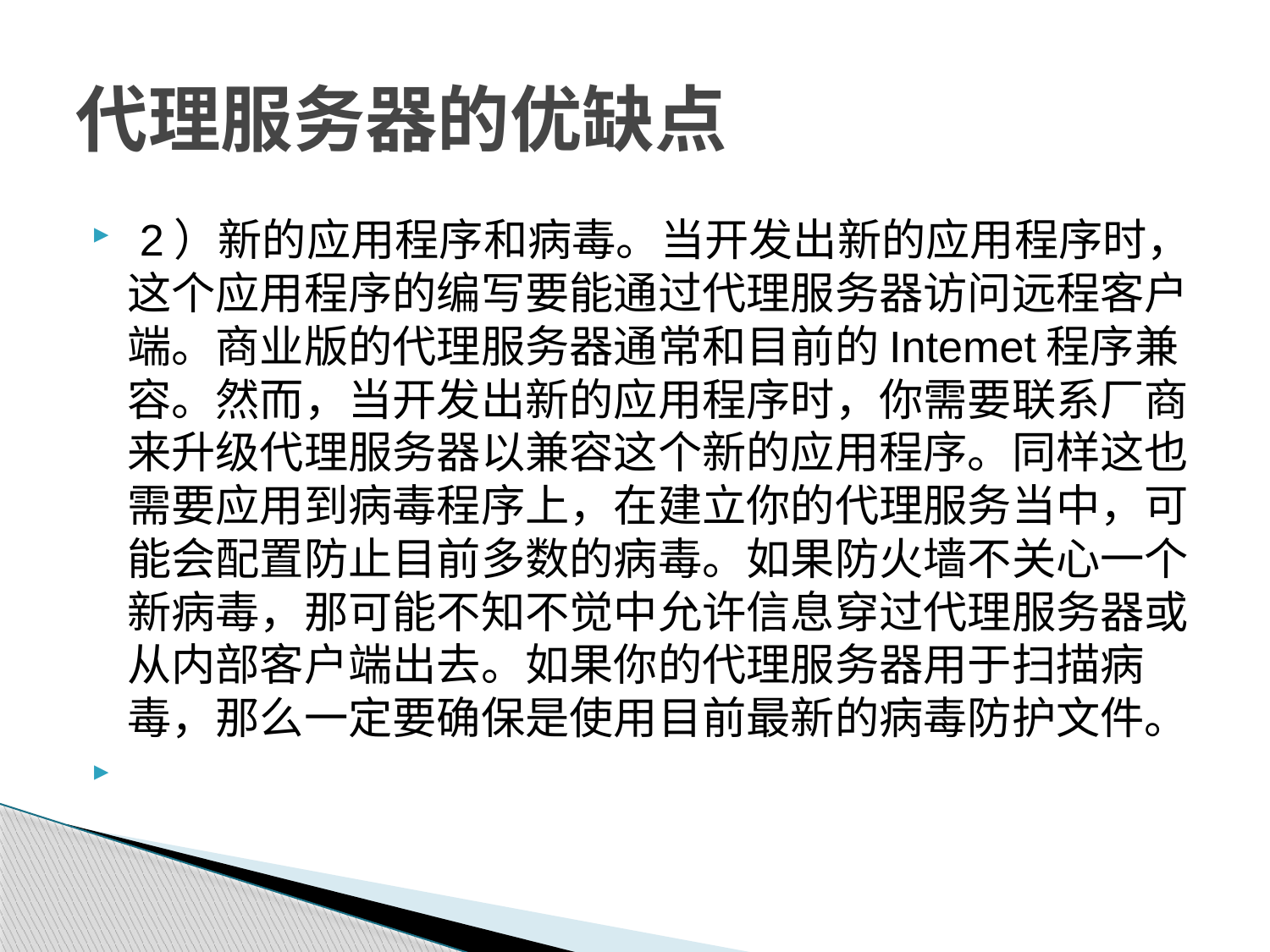

# 代理服务器的优缺点
 2）新的应用程序和病毒。当开发出新的应用程序时，这个应用程序的编写要能通过代理服务器访问远程客户端。商业版的代理服务器通常和目前的Intemet程序兼容。然而，当开发出新的应用程序时，你需要联系厂商来升级代理服务器以兼容这个新的应用程序。同样这也需要应用到病毒程序上，在建立你的代理服务当中，可能会配置防止目前多数的病毒。如果防火墙不关心一个新病毒，那可能不知不觉中允许信息穿过代理服务器或从内部客户端出去。如果你的代理服务器用于扫描病毒，那么一定要确保是使用目前最新的病毒防护文件。